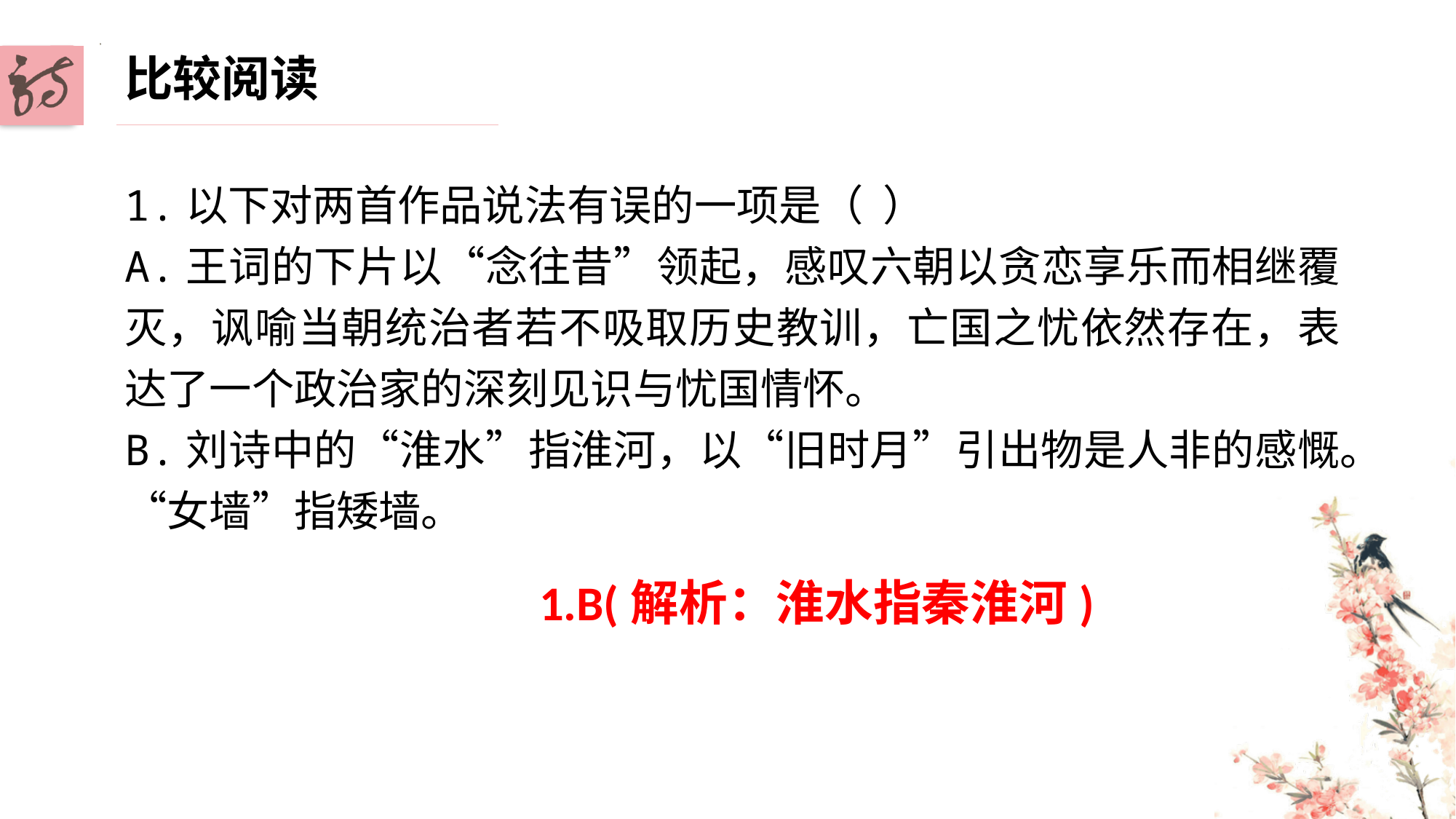

比较阅读
1.以下对两首作品说法有误的一项是（  ）
A.王词的下片以“念往昔”领起，感叹六朝以贪恋享乐而相继覆灭，讽喻当朝统治者若不吸取历史教训，亡国之忧依然存在，表达了一个政治家的深刻见识与忧国情怀。
B.刘诗中的“淮水”指淮河，以“旧时月”引出物是人非的感慨。“女墙”指矮墙。
1.B(解析：淮水指秦淮河)